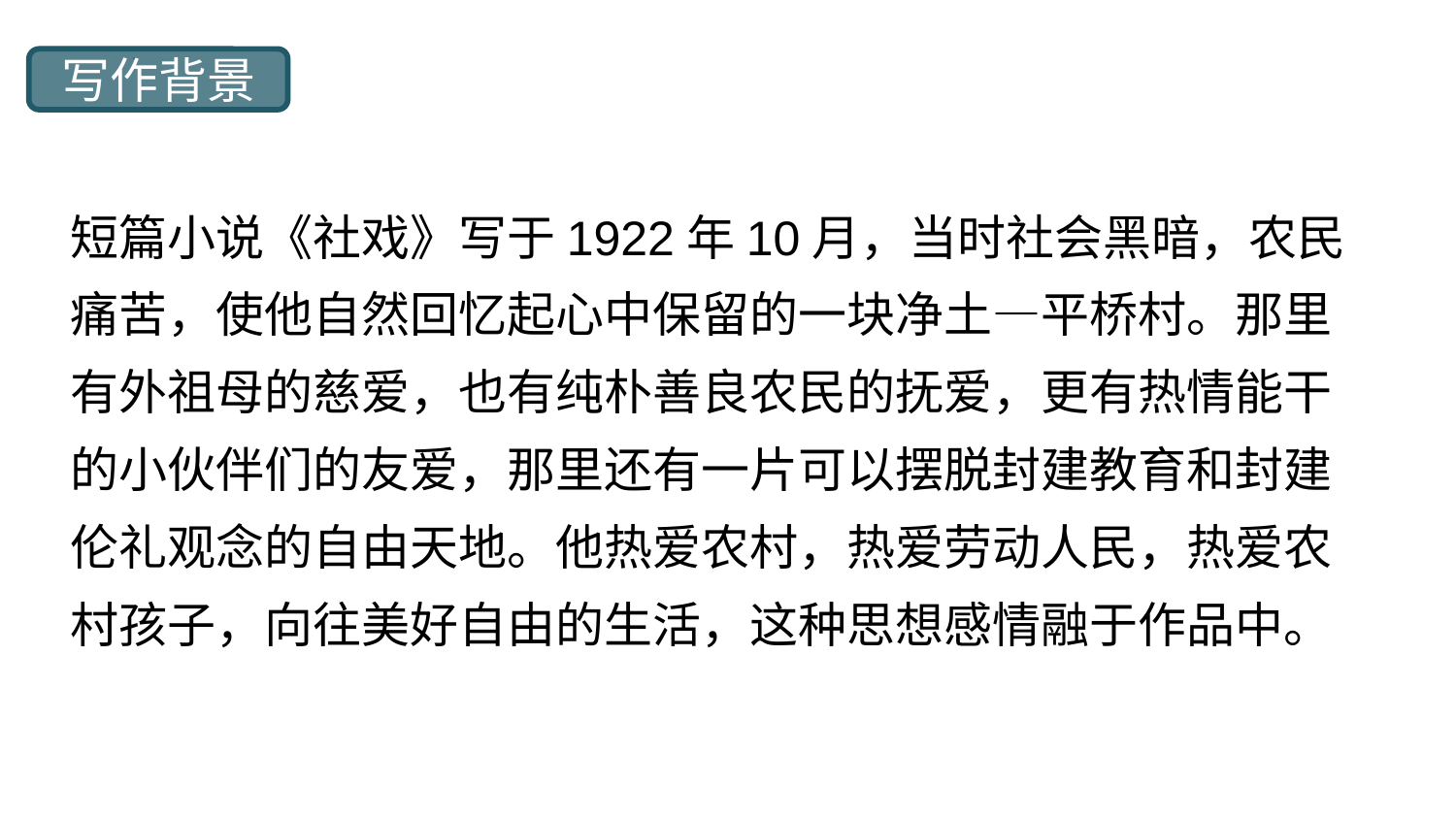

写作背景
短篇小说《社戏》写于1922年10月，当时社会黑暗，农民痛苦，使他自然回忆起心中保留的一块净土—平桥村。那里有外祖母的慈爱，也有纯朴善良农民的抚爱，更有热情能干的小伙伴们的友爱，那里还有一片可以摆脱封建教育和封建伦礼观念的自由天地。他热爱农村，热爱劳动人民，热爱农村孩子，向往美好自由的生活，这种思想感情融于作品中。